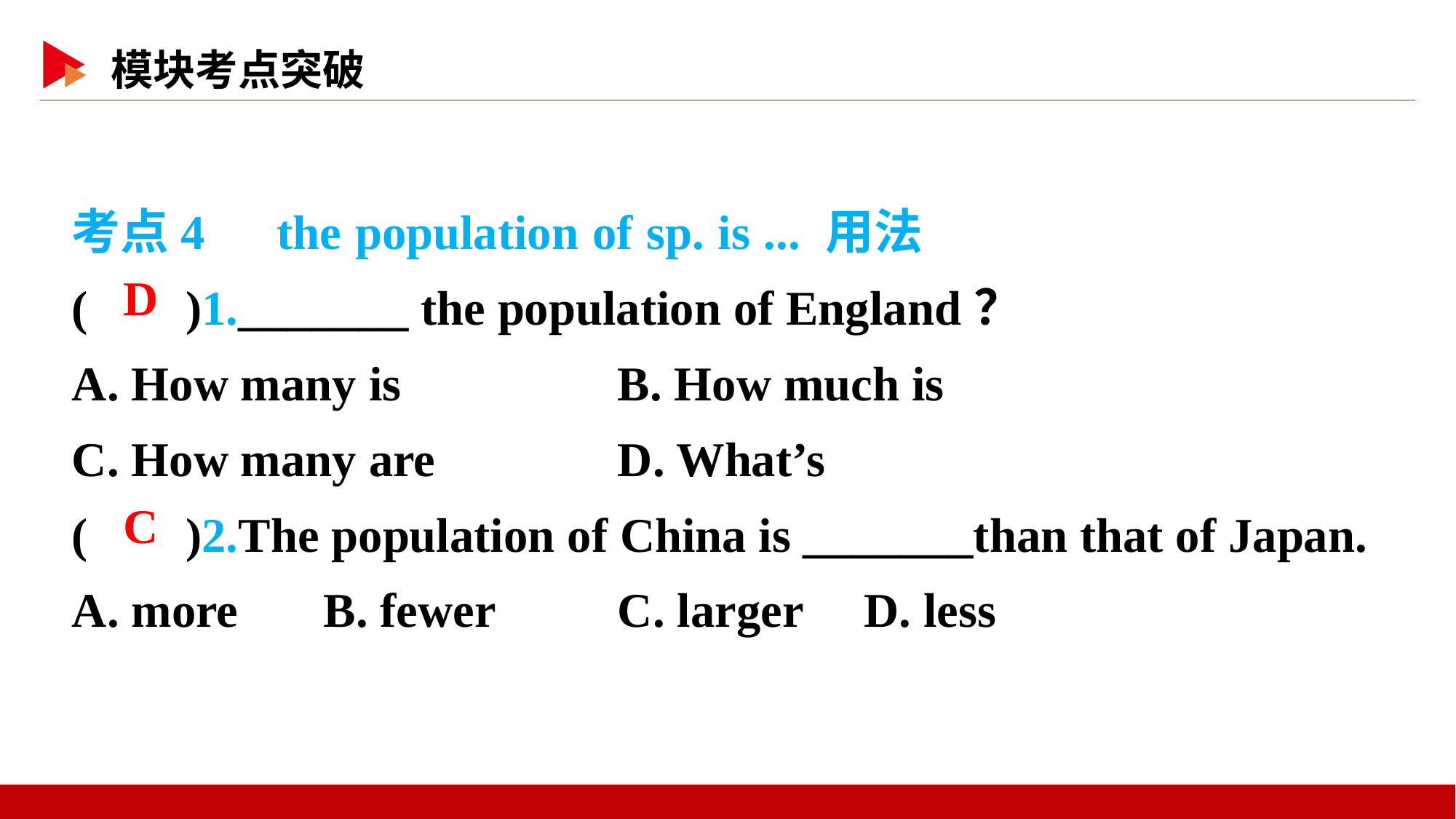

考点4　the population of sp. is ... 用法
(        )1._______ the population of England？
A. How many is               	B. How much is
C. How many are        	D. What’s
(        )2.The population of China is _______than that of Japan.
A. more       B. fewer		C. larger     D. less
   D
   C